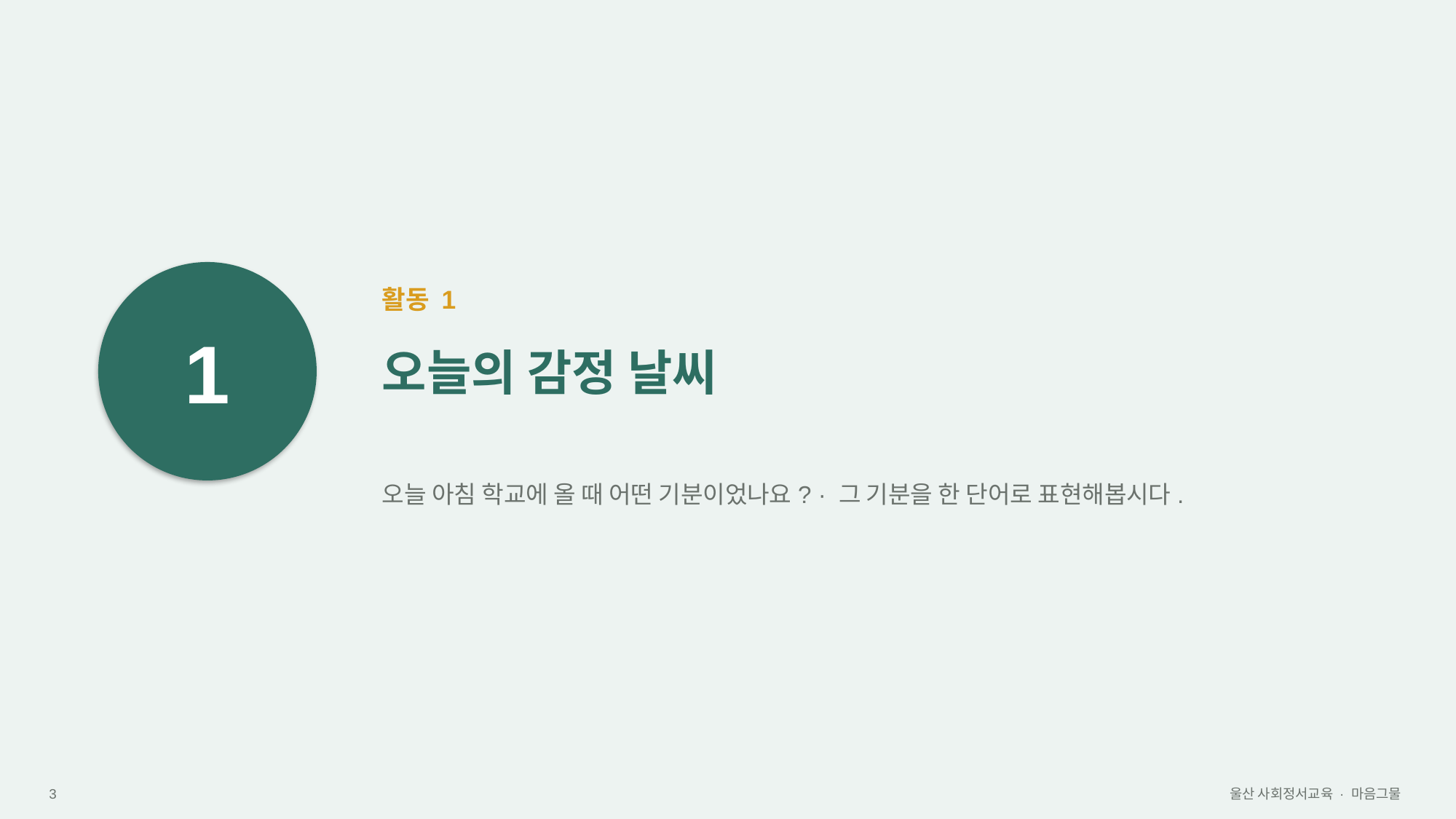

1
활동 1
오늘의 감정 날씨
오늘 아침 학교에 올 때 어떤 기분이었나요? · 그 기분을 한 단어로 표현해봅시다.
3
울산 사회정서교육 · 마음그물